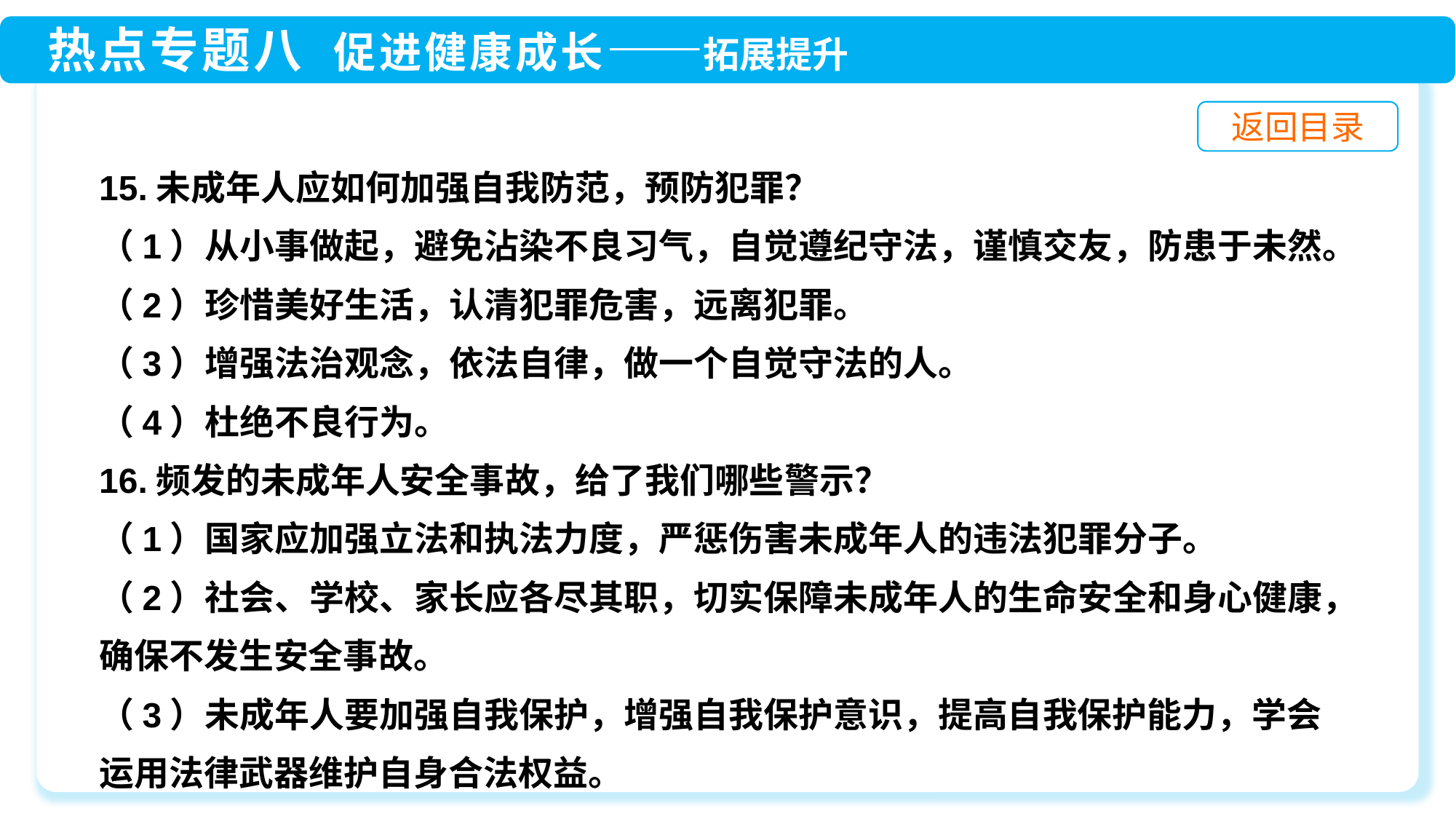

15.未成年人应如何加强自我防范，预防犯罪？
（1）从小事做起，避免沾染不良习气，自觉遵纪守法，谨慎交友，防患于未然。
（2）珍惜美好生活，认清犯罪危害，远离犯罪。
（3）增强法治观念，依法自律，做一个自觉守法的人。
（4）杜绝不良行为。
16.频发的未成年人安全事故，给了我们哪些警示？
（1）国家应加强立法和执法力度，严惩伤害未成年人的违法犯罪分子。
（2）社会、学校、家长应各尽其职，切实保障未成年人的生命安全和身心健康，确保不发生安全事故。
（3）未成年人要加强自我保护，增强自我保护意识，提高自我保护能力，学会运用法律武器维护自身合法权益。